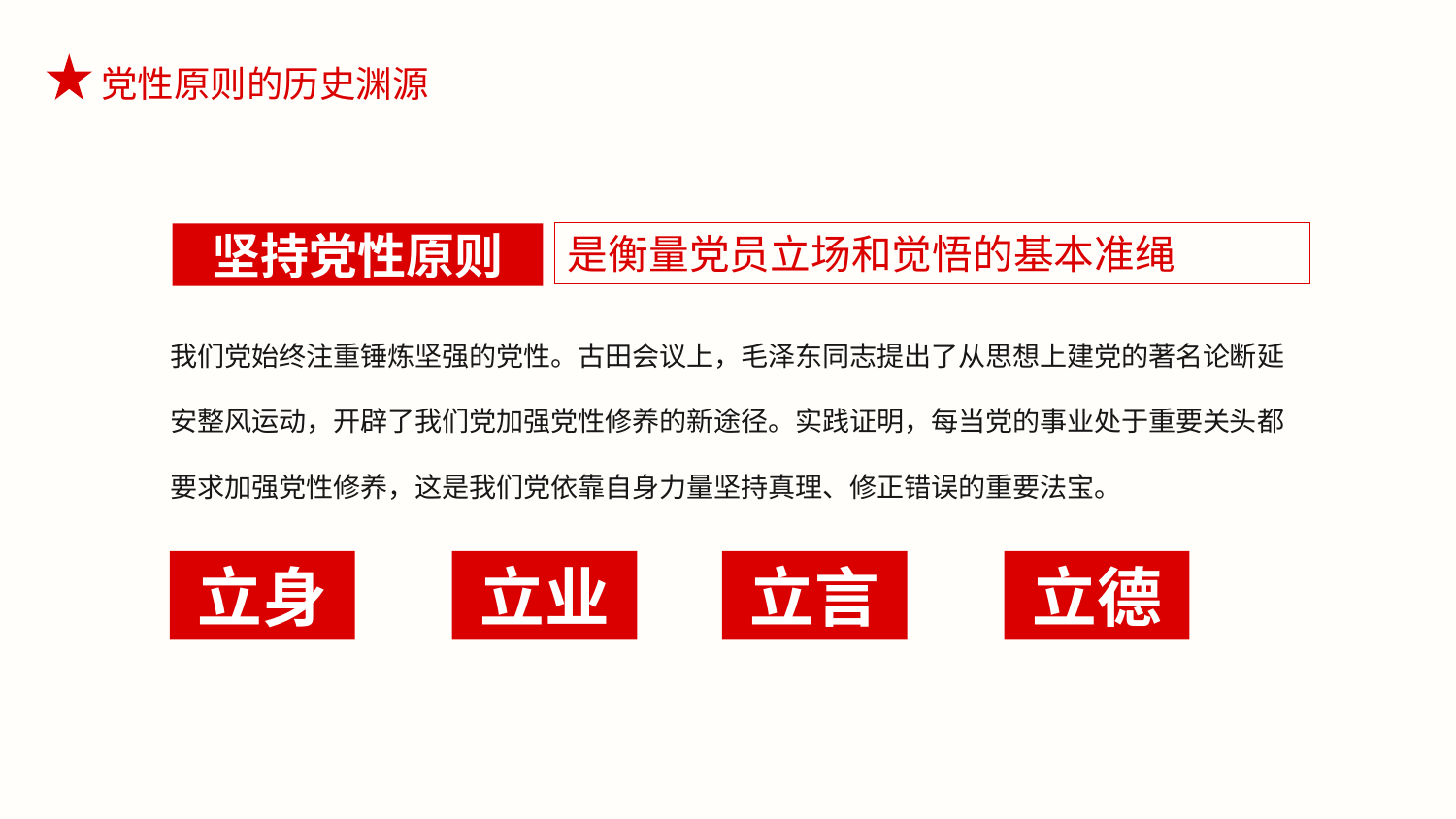

是衡量党员立场和觉悟的基本准绳
坚持党性原则
我们党始终注重锤炼坚强的党性。古田会议上，毛泽东同志提出了从思想上建党的著名论断延安整风运动，开辟了我们党加强党性修养的新途径。实践证明，每当党的事业处于重要关头都要求加强党性修养，这是我们党依靠自身力量坚持真理、修正错误的重要法宝。
立身
立业
立言
立德